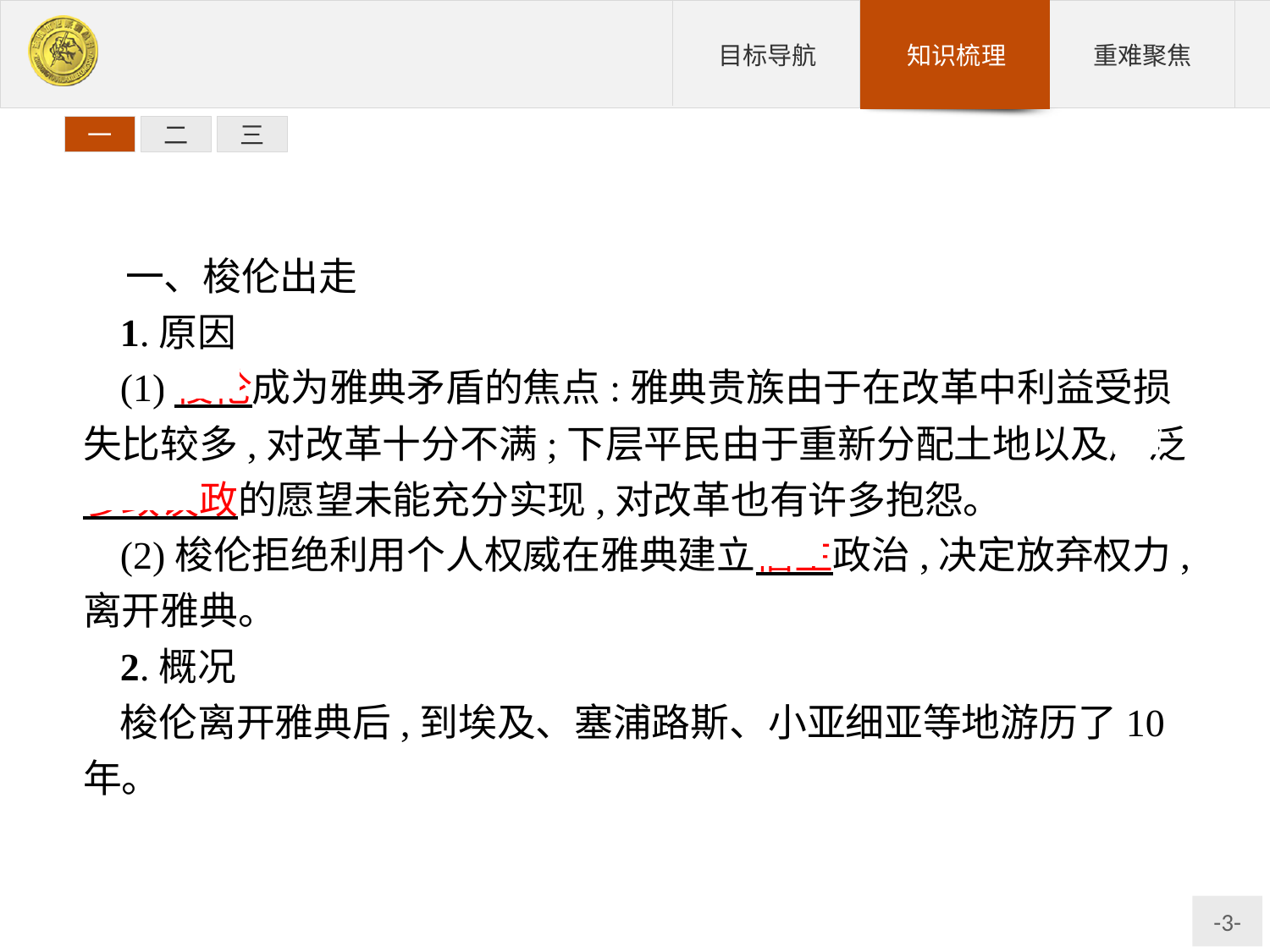

一
二
三
一、梭伦出走
1.原因
(1)梭伦成为雅典矛盾的焦点:雅典贵族由于在改革中利益受损失比较多,对改革十分不满;下层平民由于重新分配土地以及广泛参政议政的愿望未能充分实现,对改革也有许多抱怨。
(2)梭伦拒绝利用个人权威在雅典建立僭主政治,决定放弃权力,离开雅典。
2.概况
梭伦离开雅典后,到埃及、塞浦路斯、小亚细亚等地游历了10年。